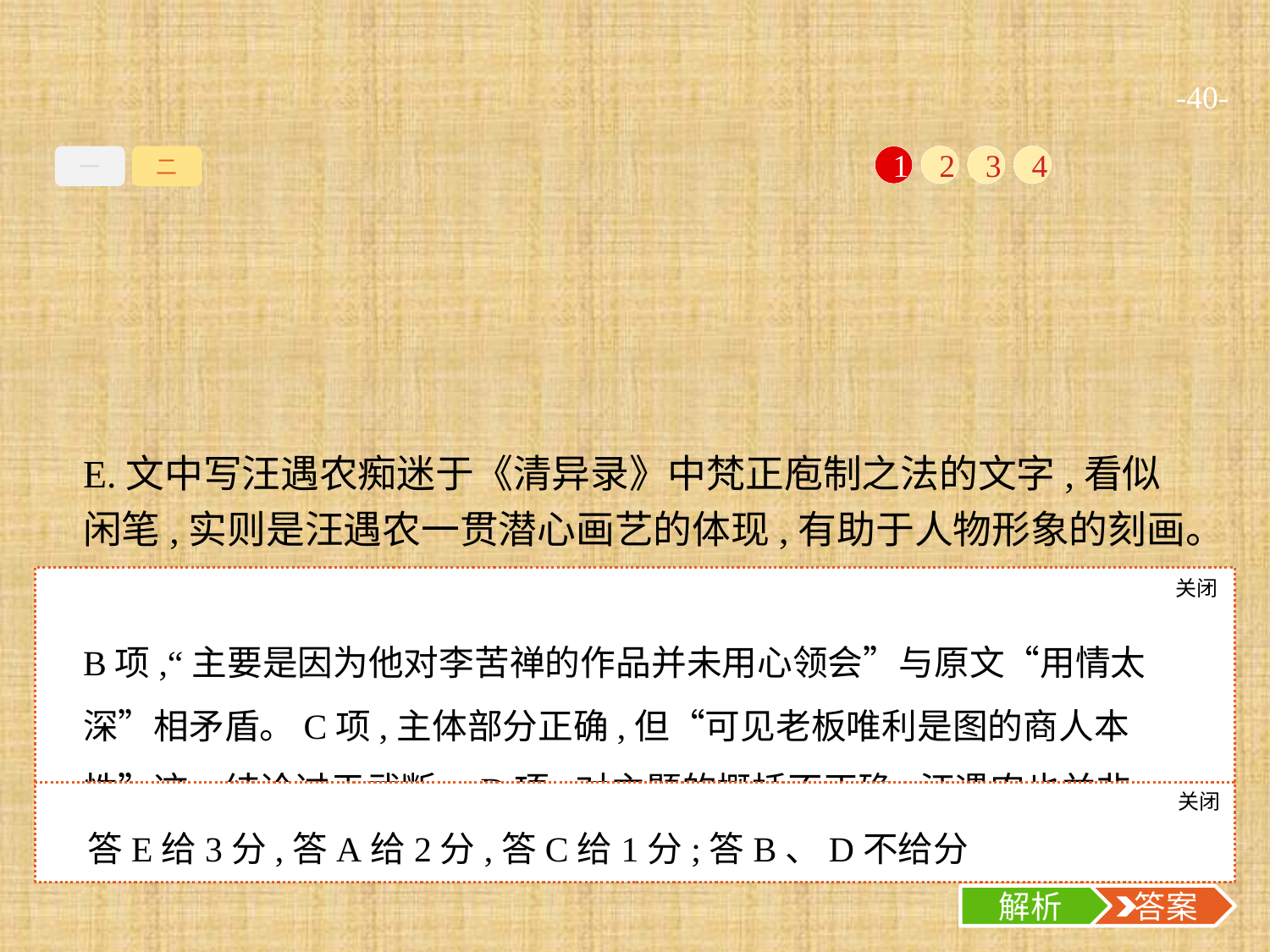

-40-
一
二
1
2
3
4
E.文中写汪遇农痴迷于《清异录》中梵正庖制之法的文字,看似闲笔,实则是汪遇农一贯潜心画艺的体现,有助于人物形象的刻画。

关闭
解析

B项,“主要是因为他对李苦禅的作品并未用心领会”与原文“用情太深”相矛盾。C项,主体部分正确,但“可见老板唯利是图的商人本性”这一结论过于武断。D项,对主题的概括不正确,汪遇农也并非“空谈理论而不注重创作实践”。
关闭

解析
  答案

答E给3分,答A给2分,答C给1分;答B、D不给分
解析
  答案